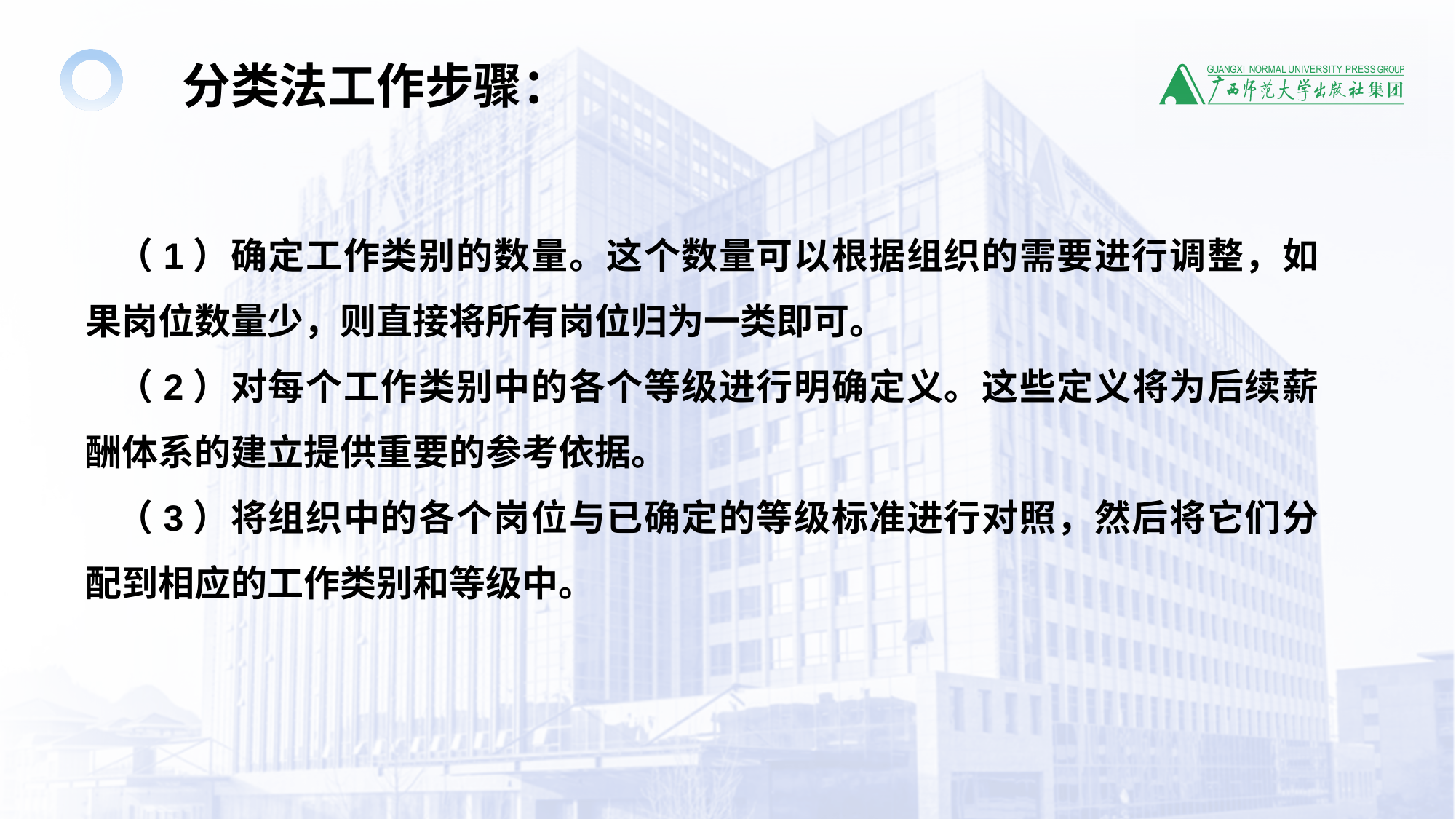

分类法工作步骤：

（1）确定工作类别的数量。这个数量可以根据组织的需要进行调整，如果岗位数量少，则直接将所有岗位归为一类即可。
（2）对每个工作类别中的各个等级进行明确定义。这些定义将为后续薪酬体系的建立提供重要的参考依据。
（3）将组织中的各个岗位与已确定的等级标准进行对照，然后将它们分配到相应的工作类别和等级中。